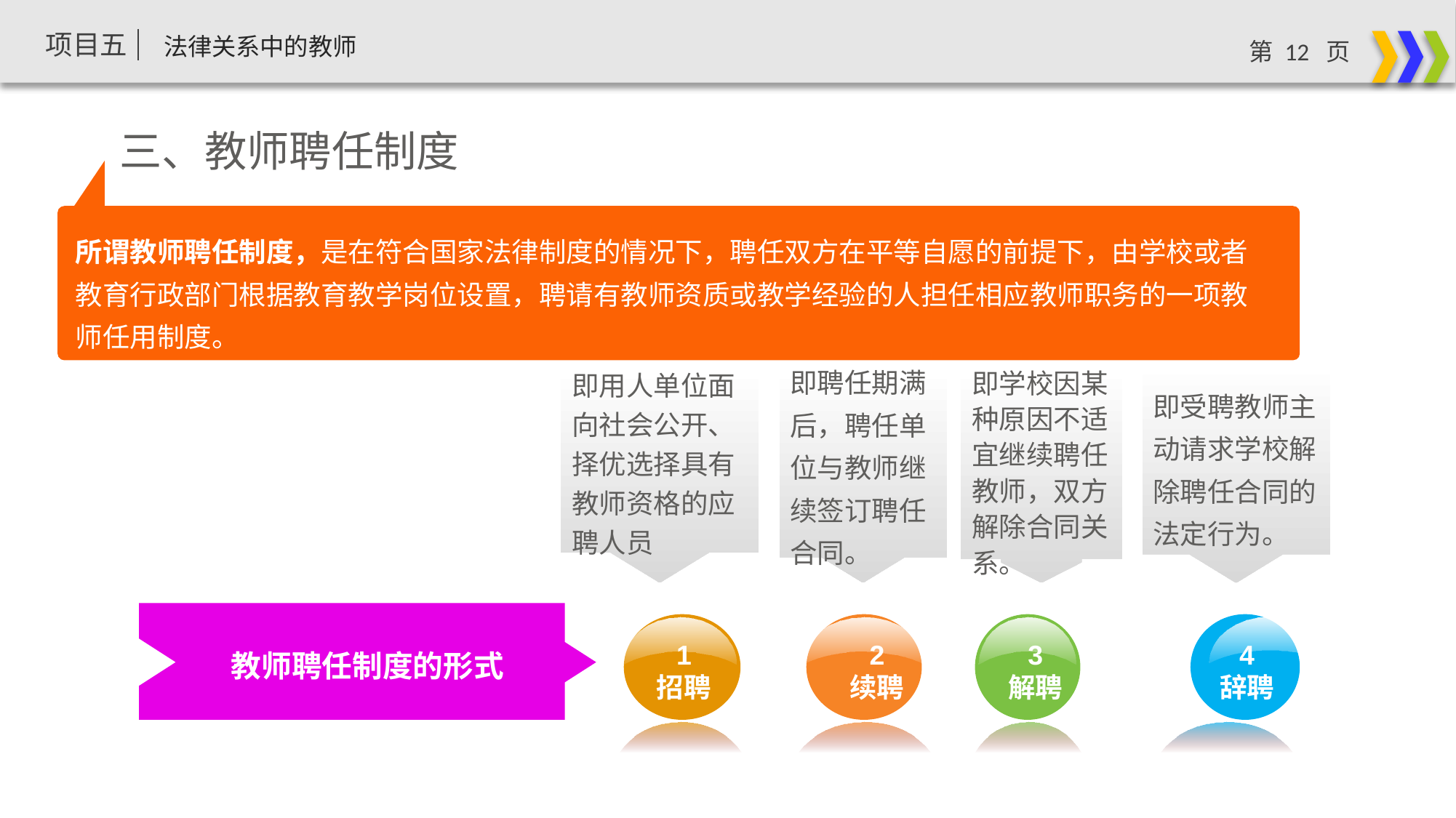

三、教师聘任制度

所谓教师聘任制度，是在符合国家法律制度的情况下，聘任双方在平等自愿的前提下，由学校或者教育行政部门根据教育教学岗位设置，聘请有教师资质或教学经验的人担任相应教师职务的一项教师任用制度。
即学校因某种原因不适宜继续聘任教师，双方解除合同关系。

即聘任期满后，聘任单位与教师继续签订聘任合同。

2
续聘

即用人单位面向社会公开、择优选择具有教师资格的应聘人员

1
招聘

即受聘教师主动请求学校解除聘任合同的法定行为。

3
解聘
4
辞聘

教师聘任制度的形式